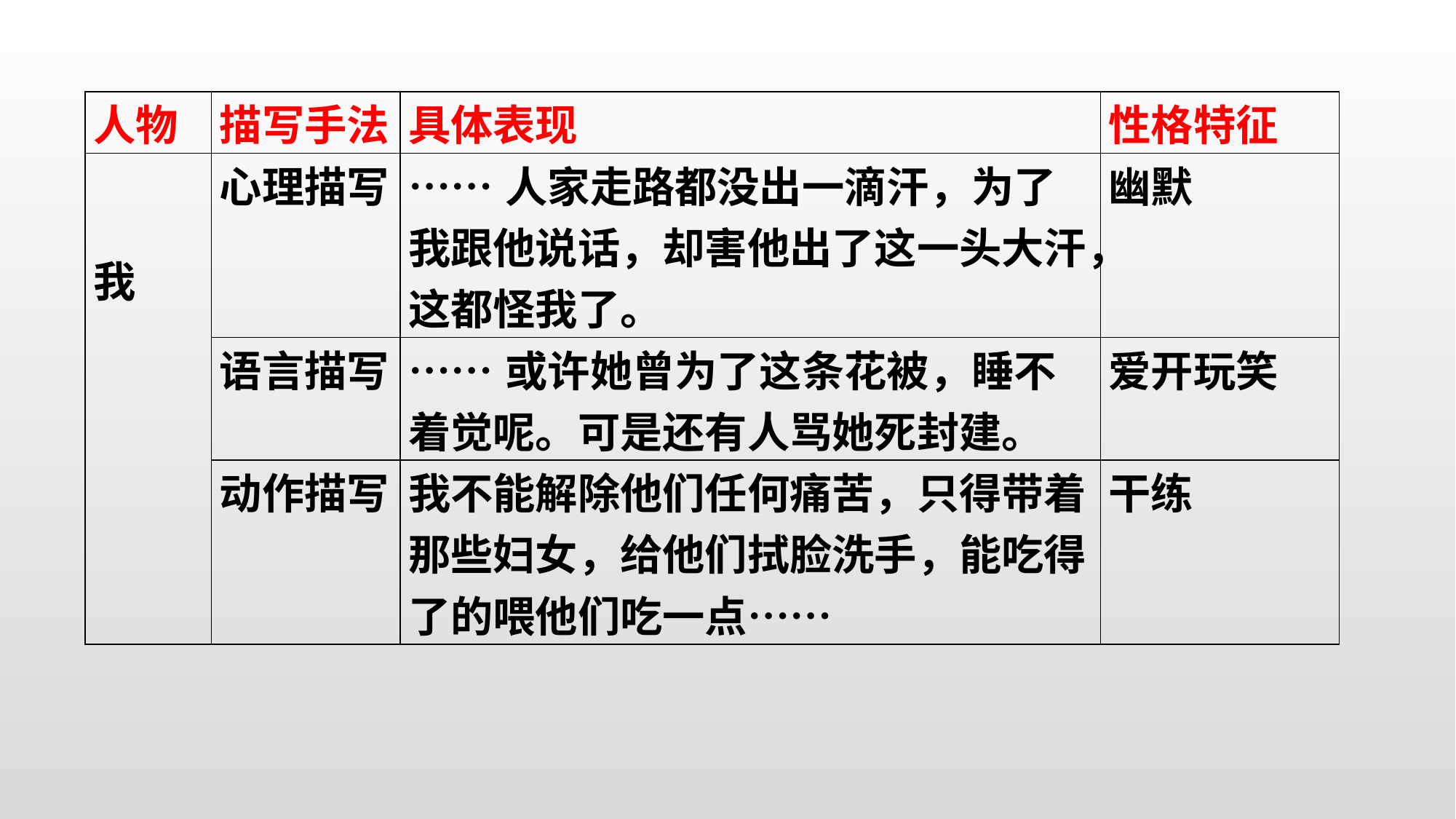

#
| 人物 | 描写手法 | 具体表现 | 性格特征 |
| --- | --- | --- | --- |
| 我 | 心理描写 | ……人家走路都没出一滴汗，为了我跟他说话，却害他出了这一头大汗，这都怪我了。 | 幽默 |
|  | 语言描写 | ……或许她曾为了这条花被，睡不着觉呢。可是还有人骂她死封建。 | 爱开玩笑 |
|  | 动作描写 | 我不能解除他们任何痛苦，只得带着那些妇女，给他们拭脸洗手，能吃得了的喂他们吃一点…… | 干练 |